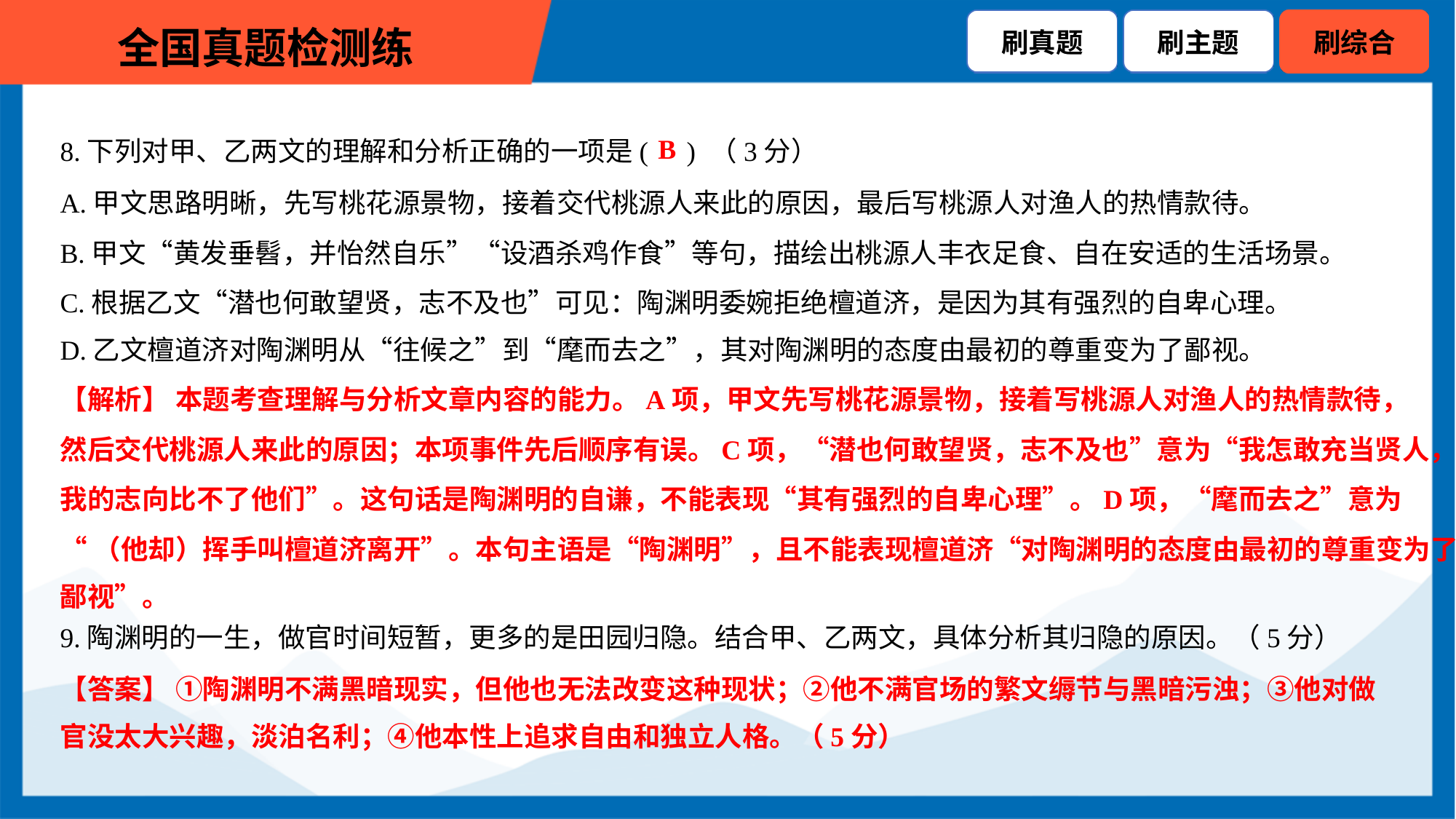

B
8.下列对甲、乙两文的理解和分析正确的一项是(     ) （3分）
A.甲文思路明晰，先写桃花源景物，接着交代桃源人来此的原因，最后写桃源人对渔人的热情款待。
B.甲文“黄发垂髫，并怡然自乐”“设酒杀鸡作食”等句，描绘出桃源人丰衣足食、自在安适的生活场景。
C.根据乙文“潜也何敢望贤，志不及也”可见：陶渊明委婉拒绝檀道济，是因为其有强烈的自卑心理。
D.乙文檀道济对陶渊明从“往候之”到“麾而去之”，其对陶渊明的态度由最初的尊重变为了鄙视。
【解析】 本题考查理解与分析文章内容的能力。A项，甲文先写桃花源景物，接着写桃源人对渔人的热情款待，
然后交代桃源人来此的原因；本项事件先后顺序有误。C项，“潜也何敢望贤，志不及也”意为“我怎敢充当贤人，
我的志向比不了他们”。这句话是陶渊明的自谦，不能表现“其有强烈的自卑心理”。D项，“麾而去之”意为
“（他却）挥手叫檀道济离开”。本句主语是“陶渊明”，且不能表现檀道济“对陶渊明的态度由最初的尊重变为了
鄙视”。
9.陶渊明的一生，做官时间短暂，更多的是田园归隐。结合甲、乙两文，具体分析其归隐的原因。（5分）
【答案】 ①陶渊明不满黑暗现实，但他也无法改变这种现状；②他不满官场的繁文缛节与黑暗污浊；③他对做
官没太大兴趣，淡泊名利；④他本性上追求自由和独立人格。（5分）